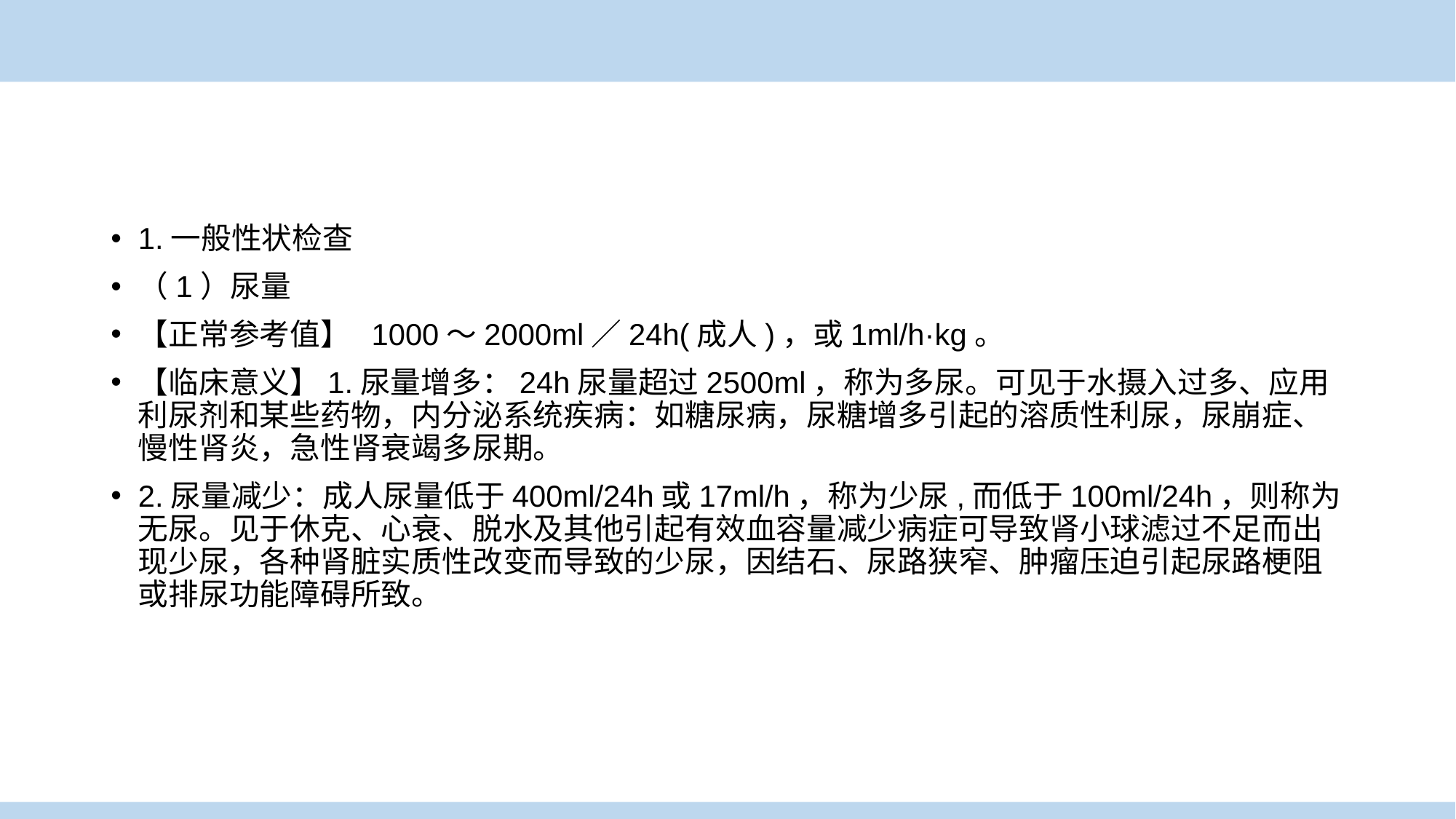

1.一般性状检查
（1）尿量
【正常参考值】  1000～2000ml／24h(成人)，或1ml/h·kg。
【临床意义】1.尿量增多：24h尿量超过2500ml，称为多尿。可见于水摄入过多、应用利尿剂和某些药物，内分泌系统疾病：如糖尿病，尿糖增多引起的溶质性利尿，尿崩症、慢性肾炎，急性肾衰竭多尿期。
2.尿量减少：成人尿量低于400ml/24h或17ml/h，称为少尿,而低于100ml/24h，则称为无尿。见于休克、心衰、脱水及其他引起有效血容量减少病症可导致肾小球滤过不足而出现少尿，各种肾脏实质性改变而导致的少尿，因结石、尿路狭窄、肿瘤压迫引起尿路梗阻或排尿功能障碍所致。